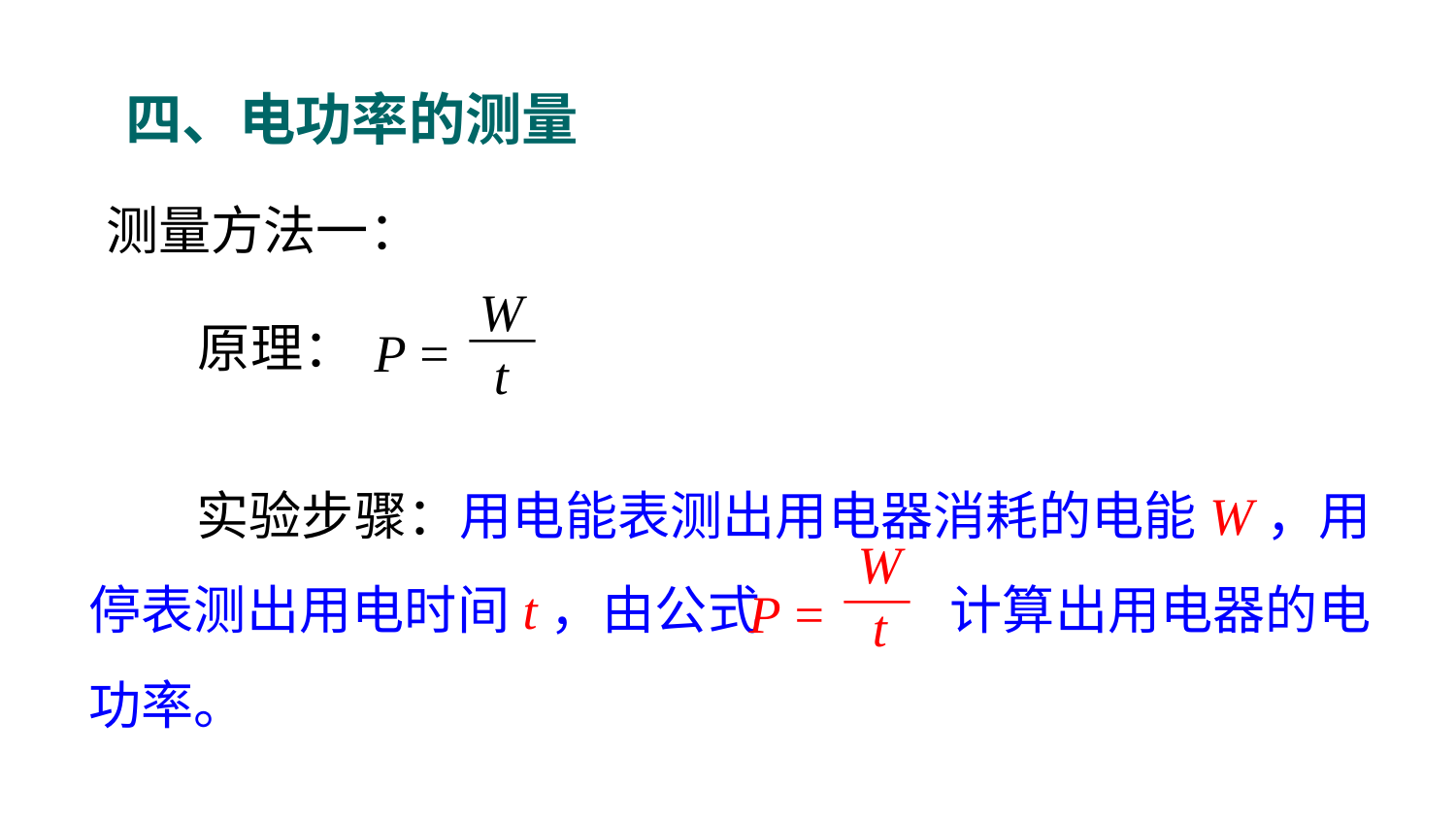

四、电功率的测量
测量方法一：

W
t

P =
 原理：
        实验步骤：用电能表测出用电器消耗的电能W，用停表测出用电时间t，由公式                计算出用电器的电功率。
W
t

P =